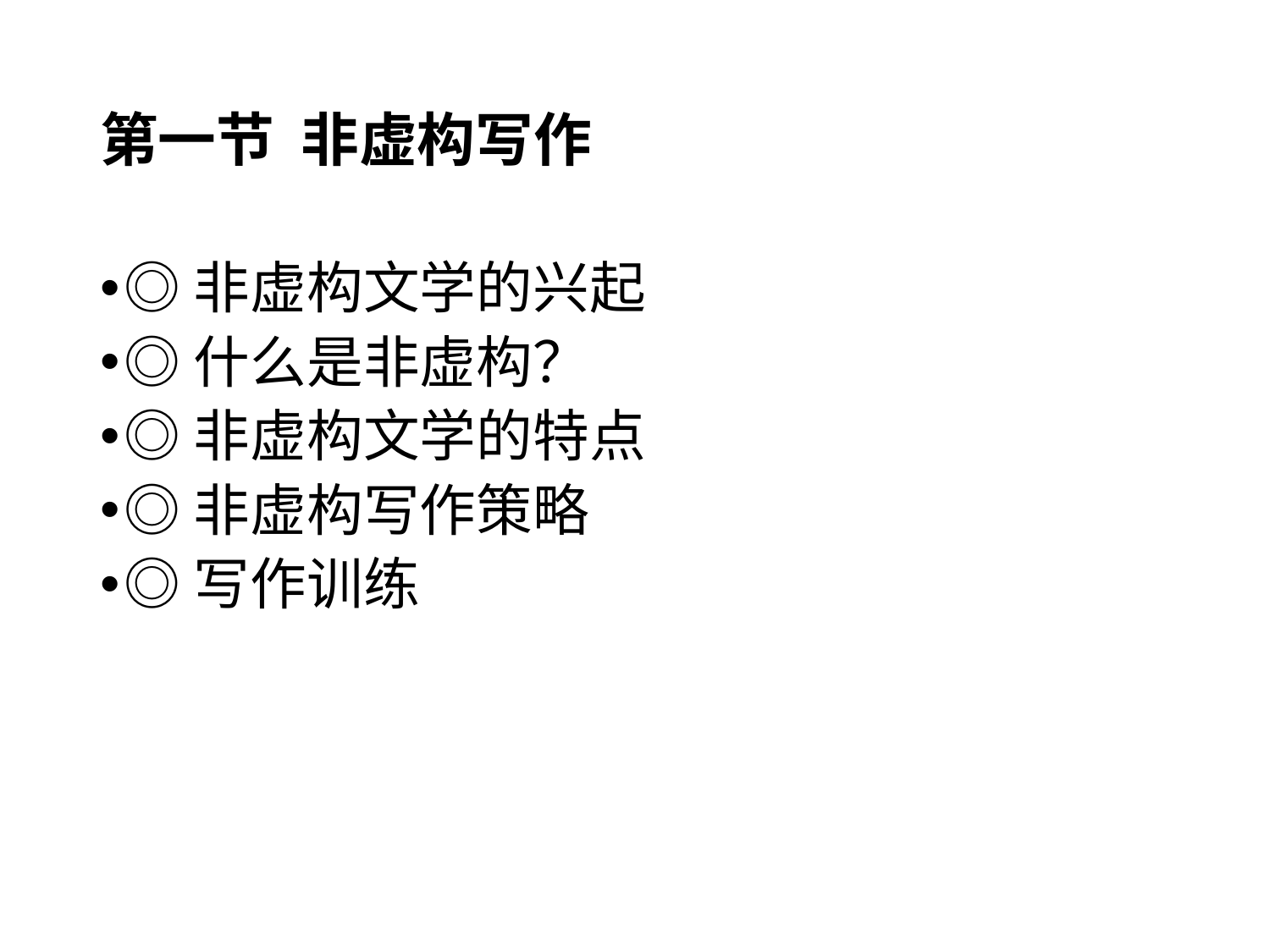

# 第一节  非虚构写作
◎非虚构文学的兴起
◎什么是非虚构？
◎非虚构文学的特点
◎非虚构写作策略
◎写作训练